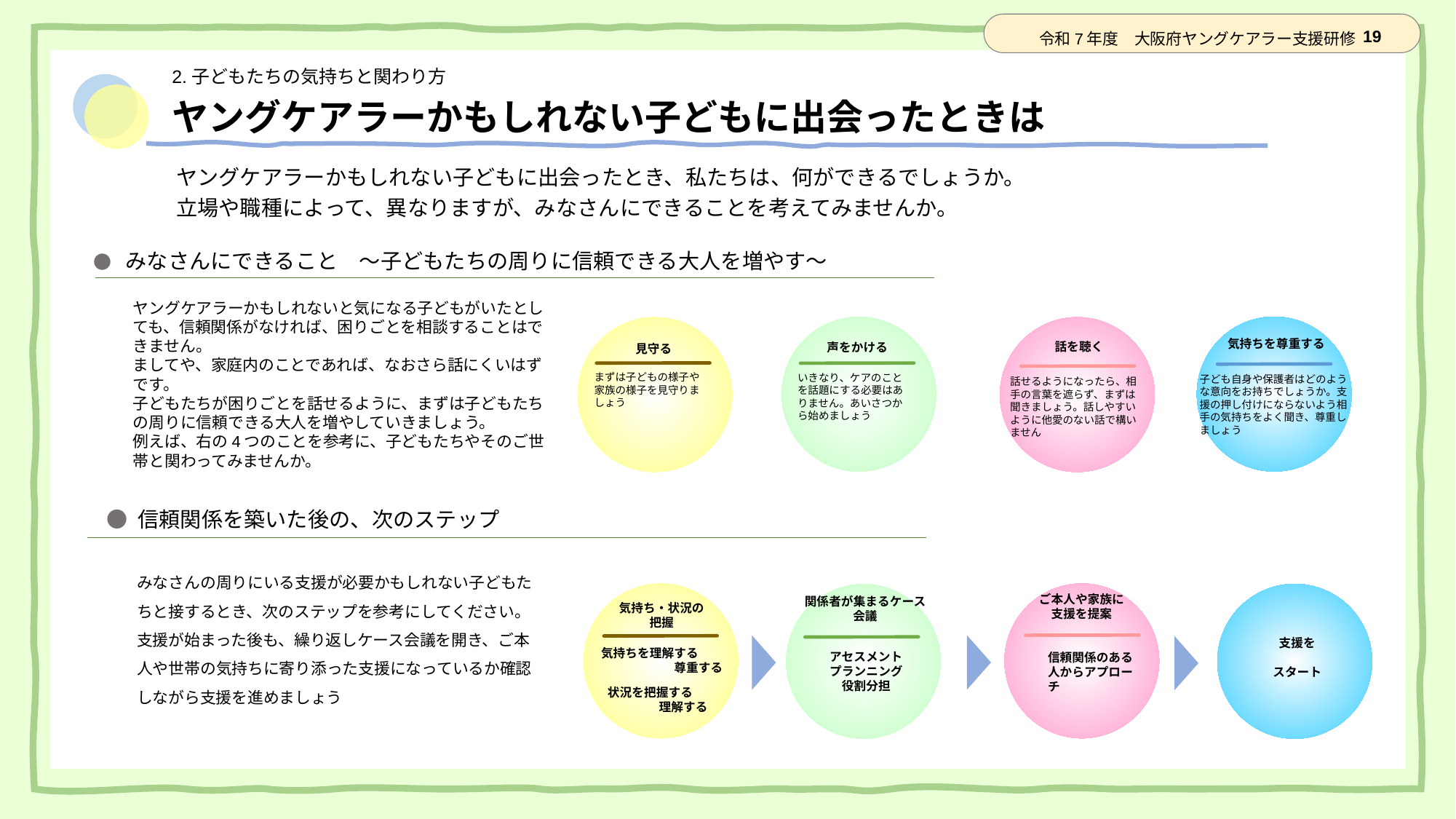

# ヤングケアラーかもしれない子どもに出会ったときは
ヤングケアラーかもしれない子どもに出会ったとき、私たちは、何ができるでしょうか。
立場や職種によって、異なりますが、みなさんにできることを考えてみませんか。

●  みなさんにできること　～子どもたちの周りに信頼できる大人を増やす～
ヤングケアラーかもしれないと気になる子どもがいたとしても、信頼関係がなければ、困りごとを相談することはできません。
ましてや、家庭内のことであれば、なおさら話にくいはずです。
子どもたちが困りごとを話せるように、まずは子どもたちの周りに信頼できる大人を増やしていきましょう。
例えば、右の4つのことを参考に、子どもたちやそのご世帯と関わってみませんか。

気持ちを尊重する
話を聴く
声をかける
見守る
まずは子どもの様子や家族の様子を見守りましょう
いきなり、ケアのことを話題にする必要はありません。あいさつから始めましょう
子ども自身や保護者はどのような意向をお持ちでしょうか。支援の押し付けにならないよう相手の気持ちをよく聞き、尊重しましょう
話せるようになったら、相手の言葉を遮らず、まずは聞きましょう。話しやすいように他愛のない話で構いません

● 信頼関係を築いた後の、次のステップ
みなさんの周りにいる支援が必要かもしれない子どもたちと接するとき、次のステップを参考にしてください。
支援が始まった後も、繰り返しケース会議を開き、ご本人や世帯の気持ちに寄り添った支援になっているか確認しながら支援を進めましょう

ご本人や家族に
支援を提案
関係者が集まるケース会議
気持ち・状況の
把握
支援を

スタート

気持ちを理解する
　　　　　　尊重する
アセスメント
プランニング
役割分担
信頼関係のある人からアプローチ
状況を把握する
　　　　 理解する